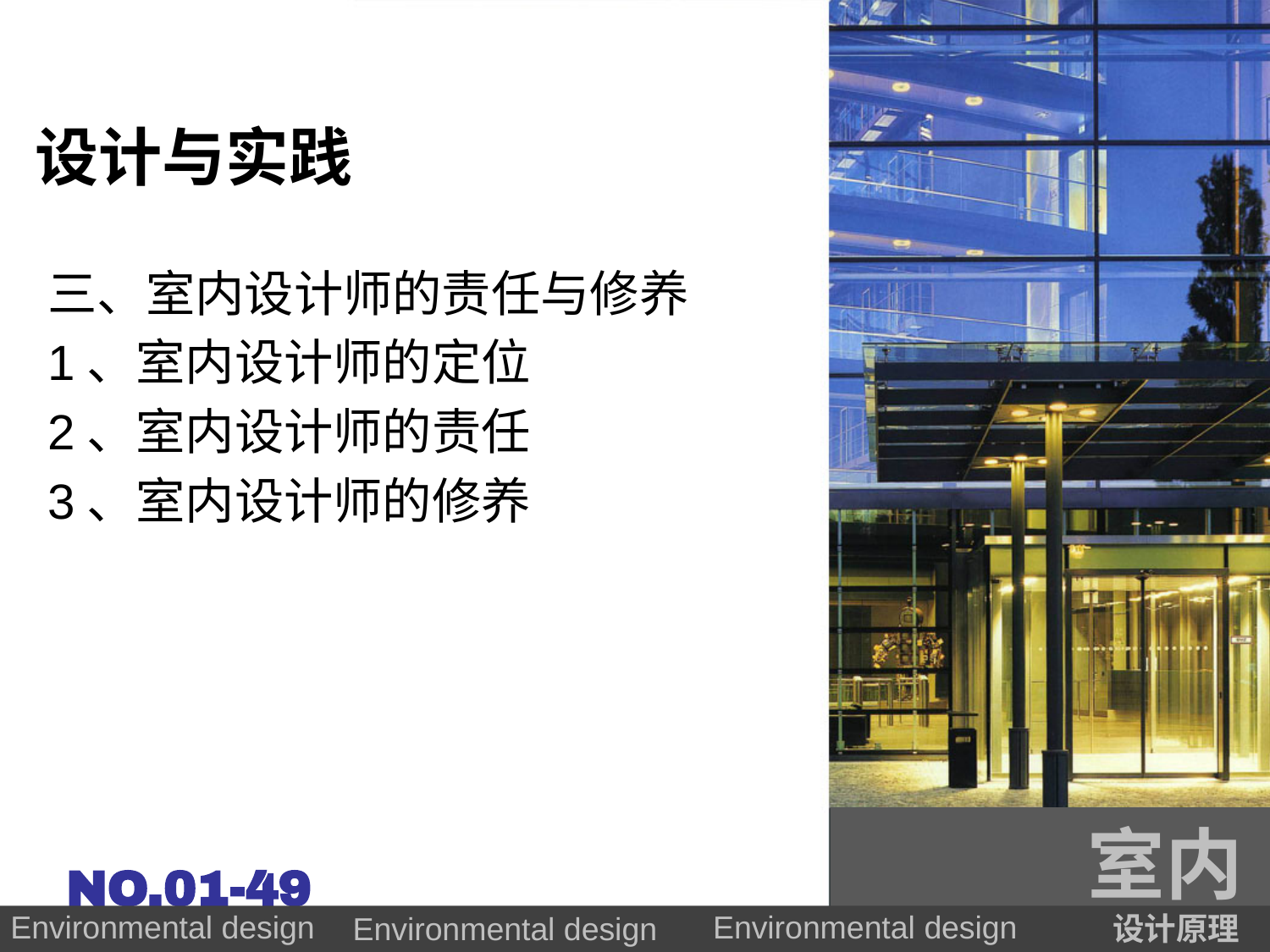

# 设计与实践
三、室内设计师的责任与修养
1、室内设计师的定位
2、室内设计师的责任
3、室内设计师的修养

室内

NO.01-49
设计原理
Environmental design
Environmental design
Environmental design